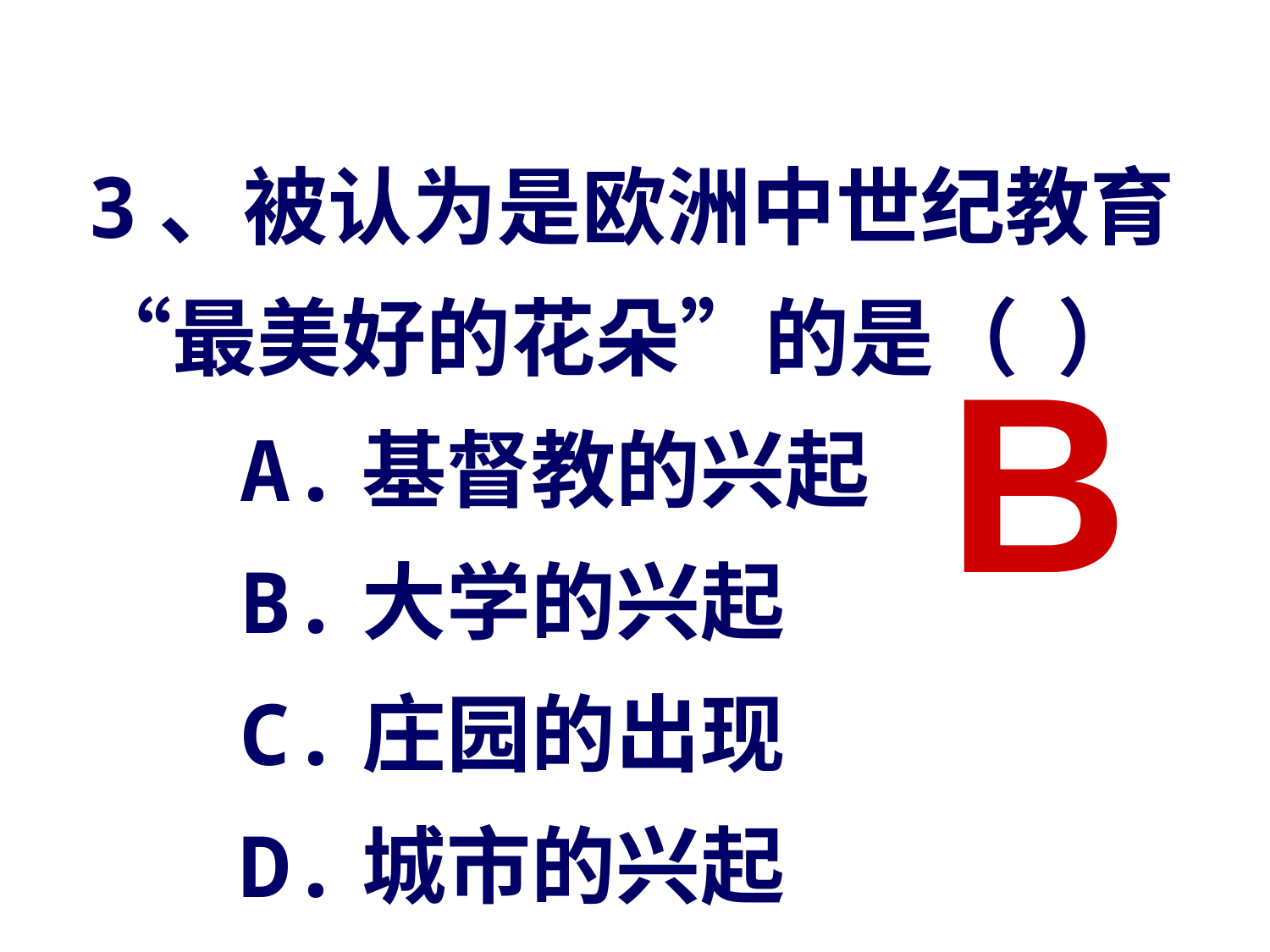

3、被认为是欧洲中世纪教育“最美好的花朵”的是（  ）
   A.基督教的兴起
   B.大学的兴起
   C.庄园的出现
   D.城市的兴起
B